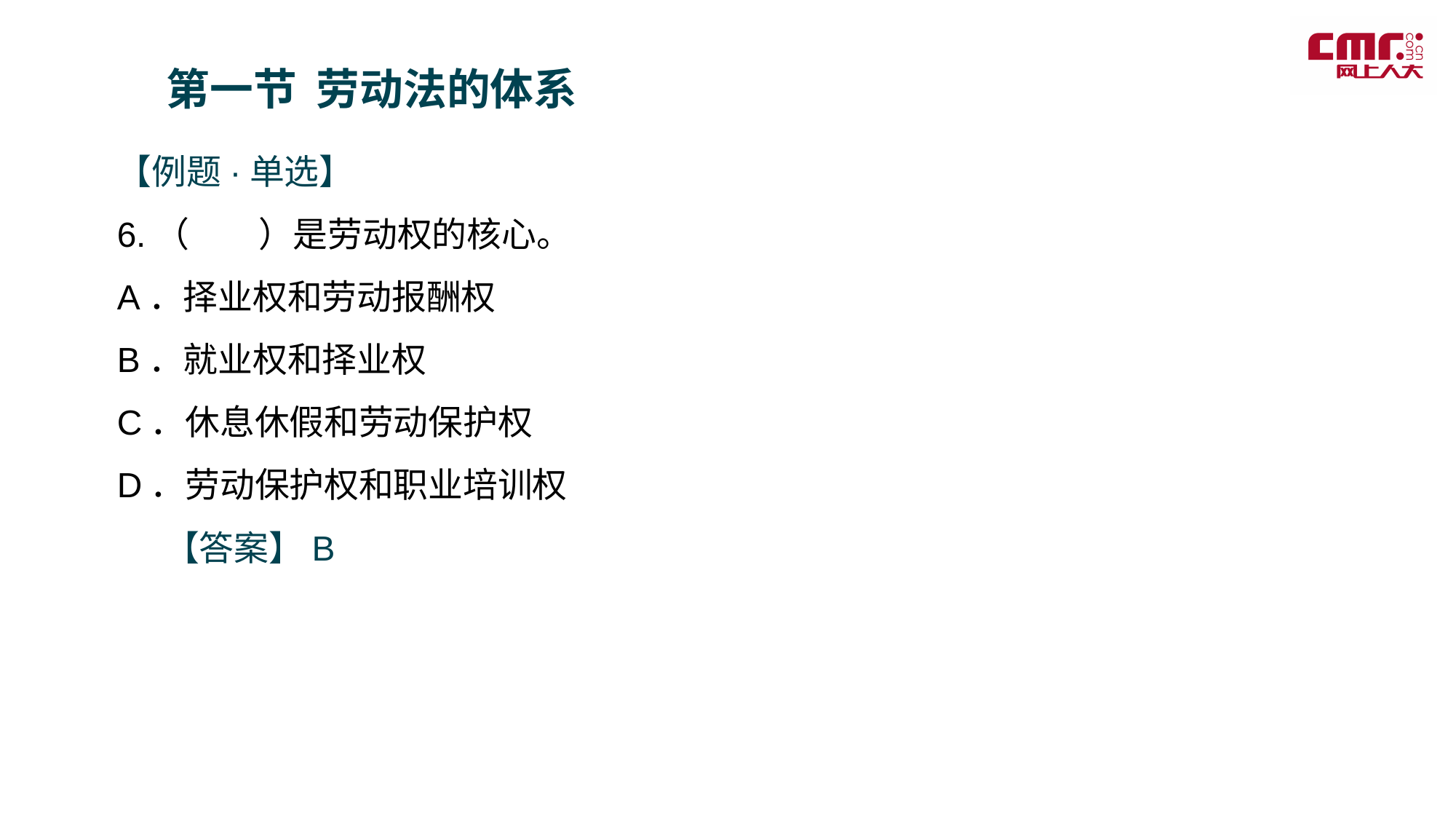

第一节  劳动法的体系
【例题·单选】
6.（　　）是劳动权的核心。
A．择业权和劳动报酬权
B．就业权和择业权
C．休息休假和劳动保护权
D．劳动保护权和职业培训权
     【答案】B